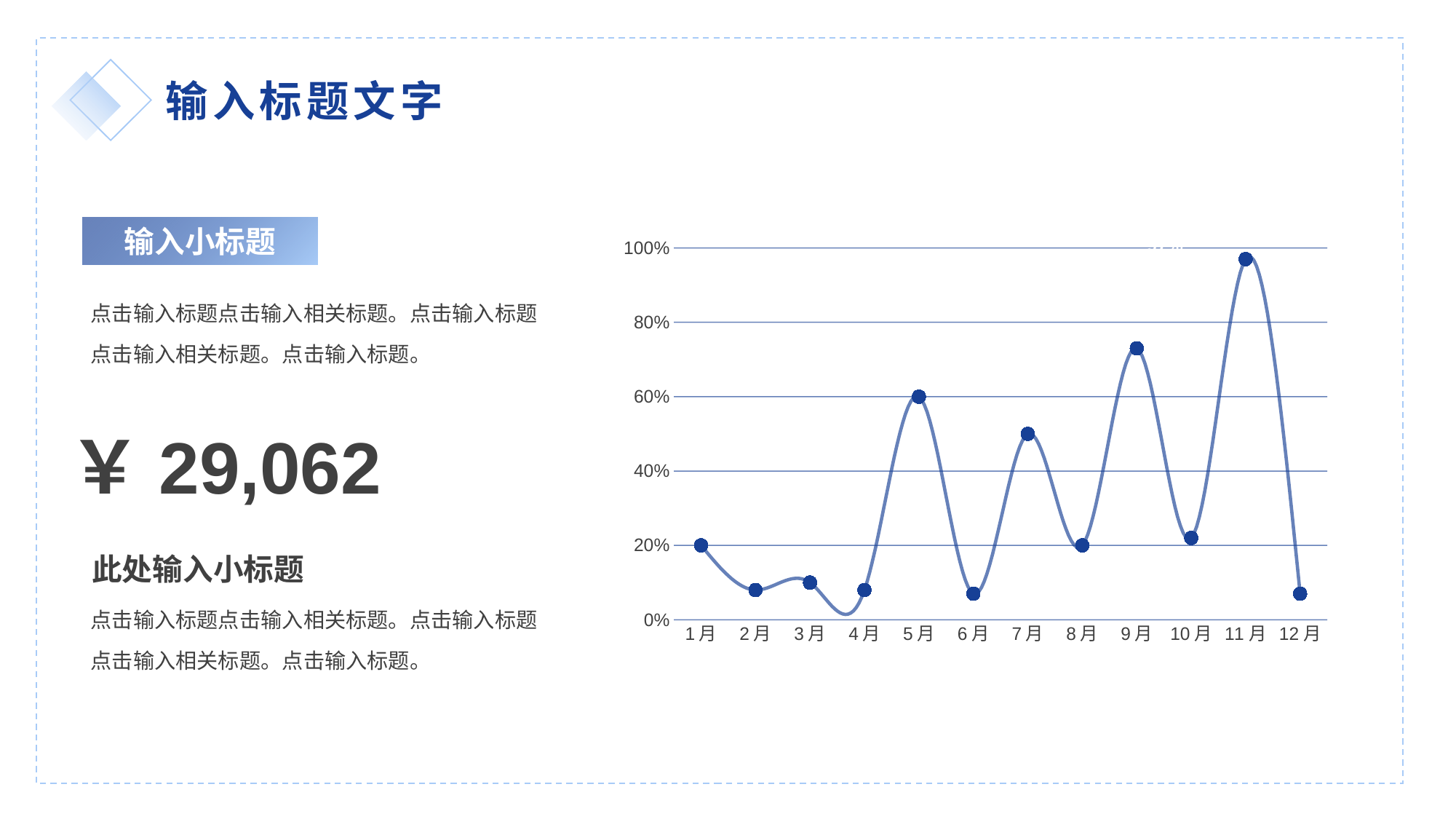

输入标题文字

输入小标题
点击输入标题点击输入相关标题。点击输入标题点击输入相关标题。点击输入标题。

### Chart

| Category | 系列 2 |
|---|---|
| 1月 | 0.2 |
| 2月 | 0.08 |
| 3月 | 0.1 |
| 4月 | 0.08 |
| 5月 | 0.6 |
| 6月 | 0.07 |
| 7月 | 0.5 |
| 8月 | 0.2 |
| 9月 | 0.73 |
| 10月 | 0.22 |
| 11月 | 0.97 |
| 12月 | 0.07 |
￥29,062
此处输入小标题
点击输入标题点击输入相关标题。点击输入标题点击输入相关标题。点击输入标题。